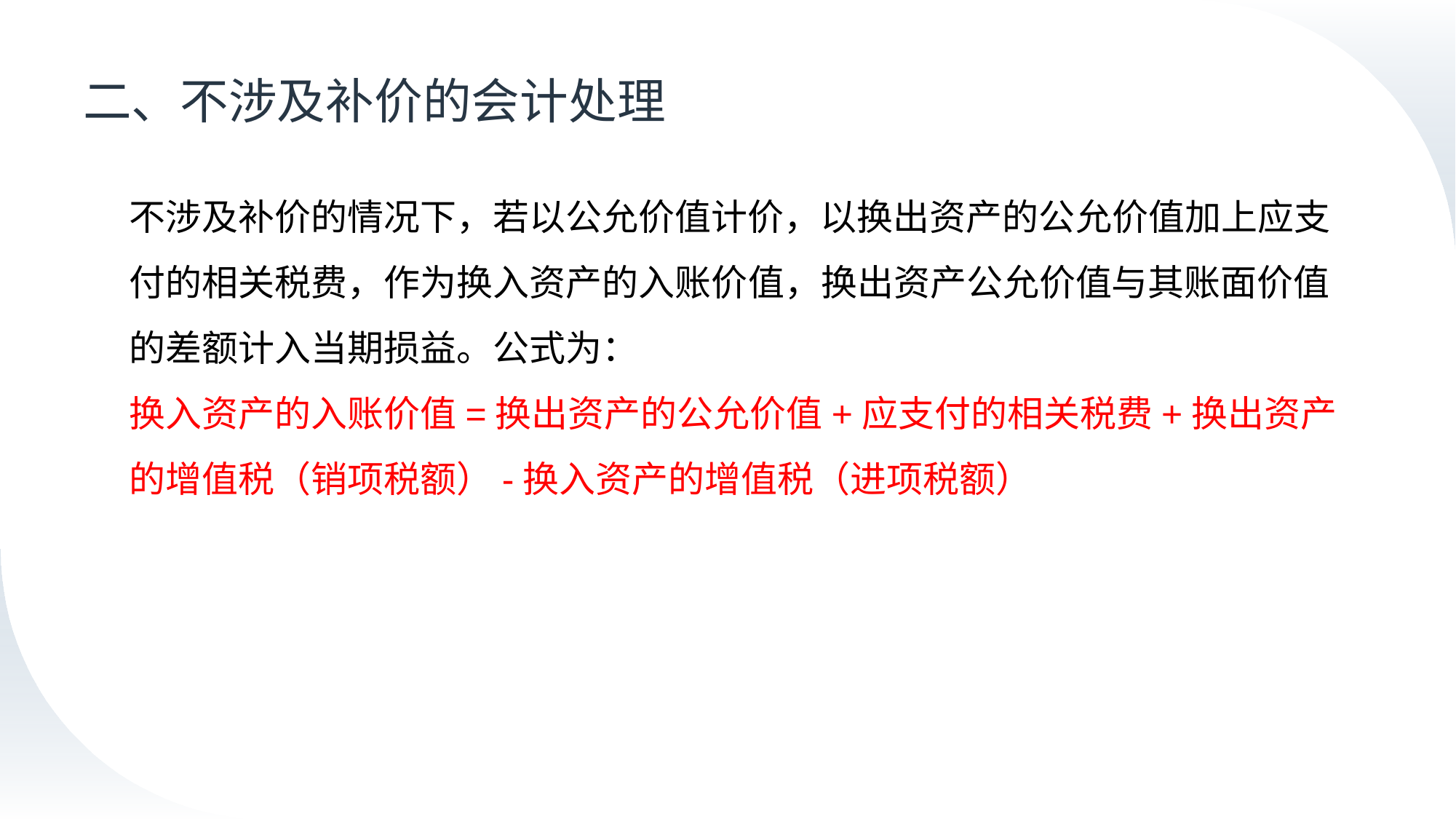

# 二、不涉及补价的会计处理
不涉及补价的情况下，若以公允价值计价，以换出资产的公允价值加上应支付的相关税费，作为换入资产的入账价值，换出资产公允价值与其账面价值的差额计入当期损益。公式为：
换入资产的入账价值=换出资产的公允价值+应支付的相关税费+换出资产的增值税（销项税额）-换入资产的增值税（进项税额）